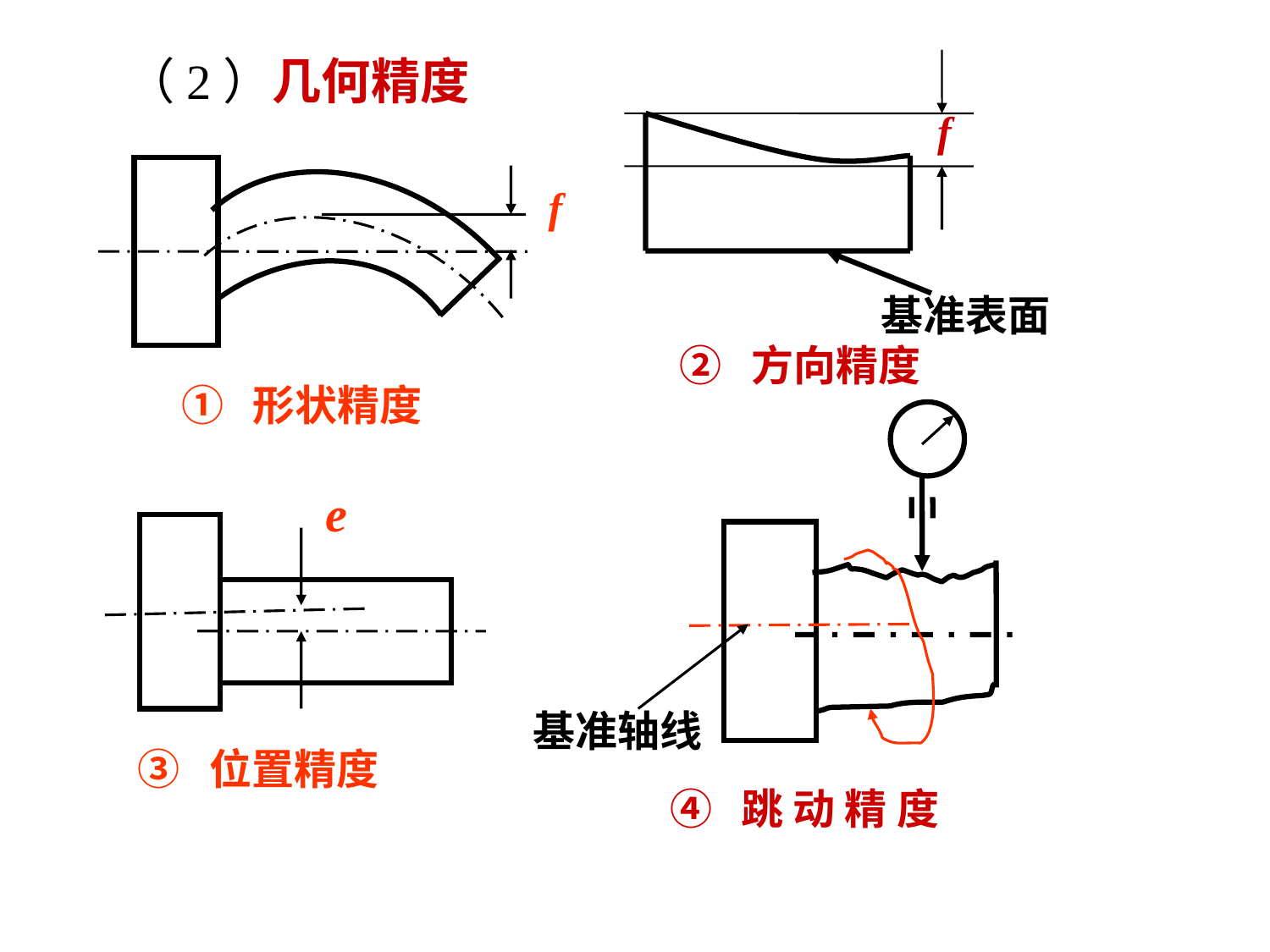

13
（2）几何精度

f

基准表面

f

②  方向精度
①  形状精度

 基准轴线
e

③  位置精度
④  跳 动 精 度